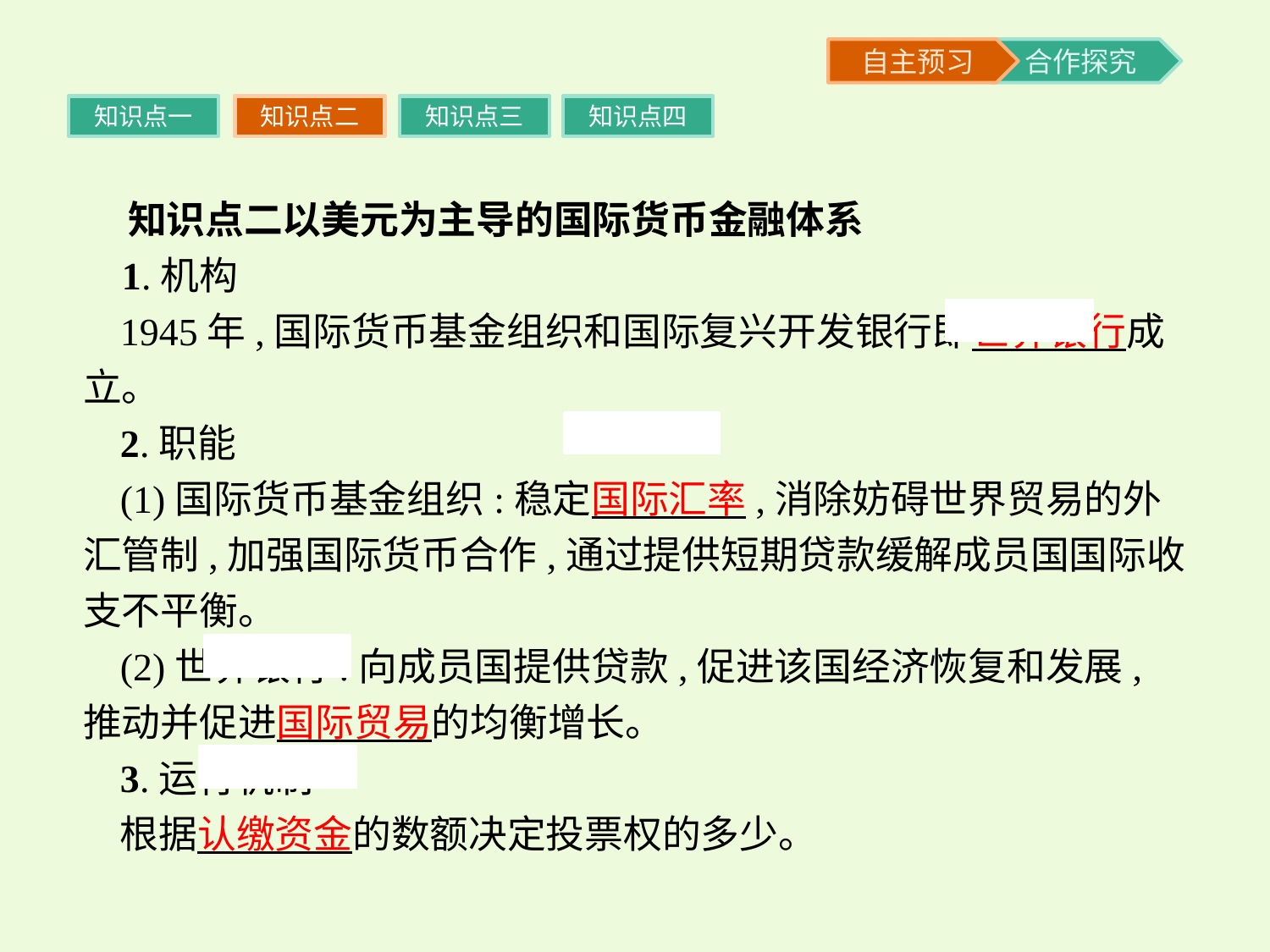

知识点一
知识点二
知识点三
知识点四
    知识点二以美元为主导的国际货币金融体系
    1.机构
1945年,国际货币基金组织和国际复兴开发银行即世界银行成立。
2.职能
(1)国际货币基金组织:稳定国际汇率,消除妨碍世界贸易的外汇管制,加强国际货币合作,通过提供短期贷款缓解成员国国际收支不平衡。
(2)世界银行:向成员国提供贷款,促进该国经济恢复和发展,推动并促进国际贸易的均衡增长。
3.运行机制
根据认缴资金的数额决定投票权的多少。